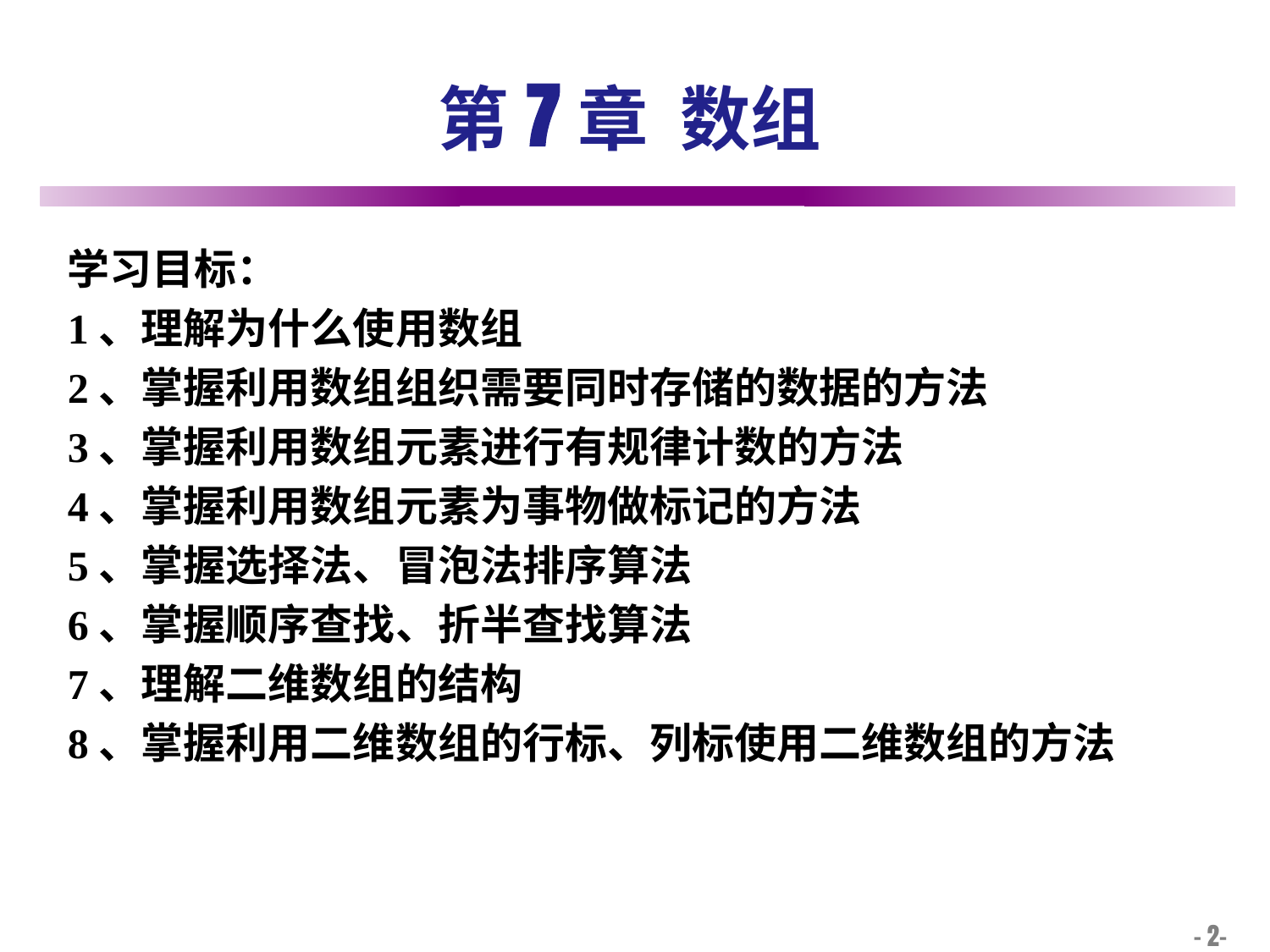

# 第7章  数组
学习目标：
1、理解为什么使用数组
2、掌握利用数组组织需要同时存储的数据的方法
3、掌握利用数组元素进行有规律计数的方法
4、掌握利用数组元素为事物做标记的方法
5、掌握选择法、冒泡法排序算法
6、掌握顺序查找、折半查找算法
7、理解二维数组的结构
8、掌握利用二维数组的行标、列标使用二维数组的方法
 - 2-